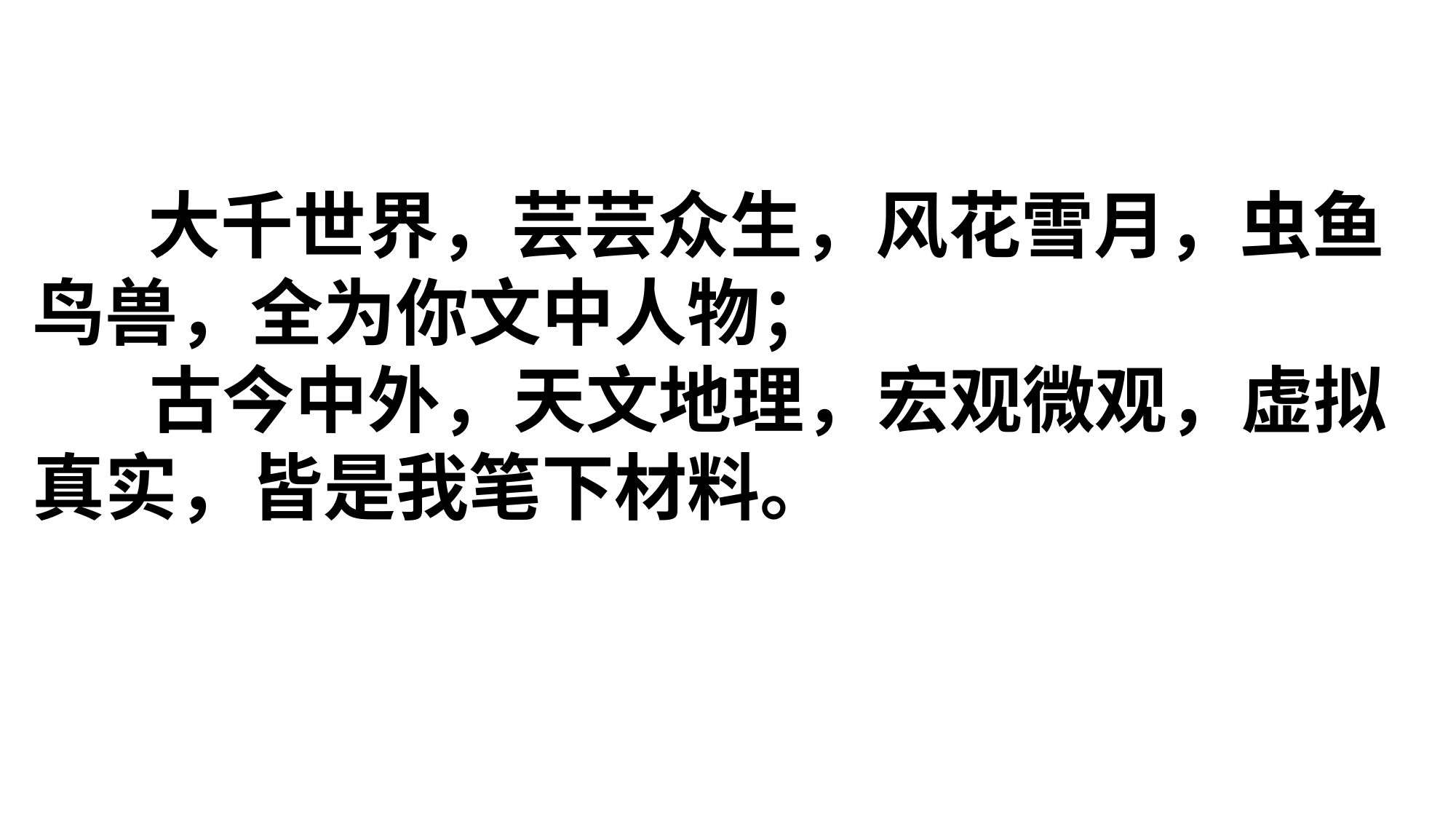

大千世界，芸芸众生，风花雪月，虫鱼鸟兽，全为你文中人物；
      古今中外，天文地理，宏观微观，虚拟真实，皆是我笔下材料。